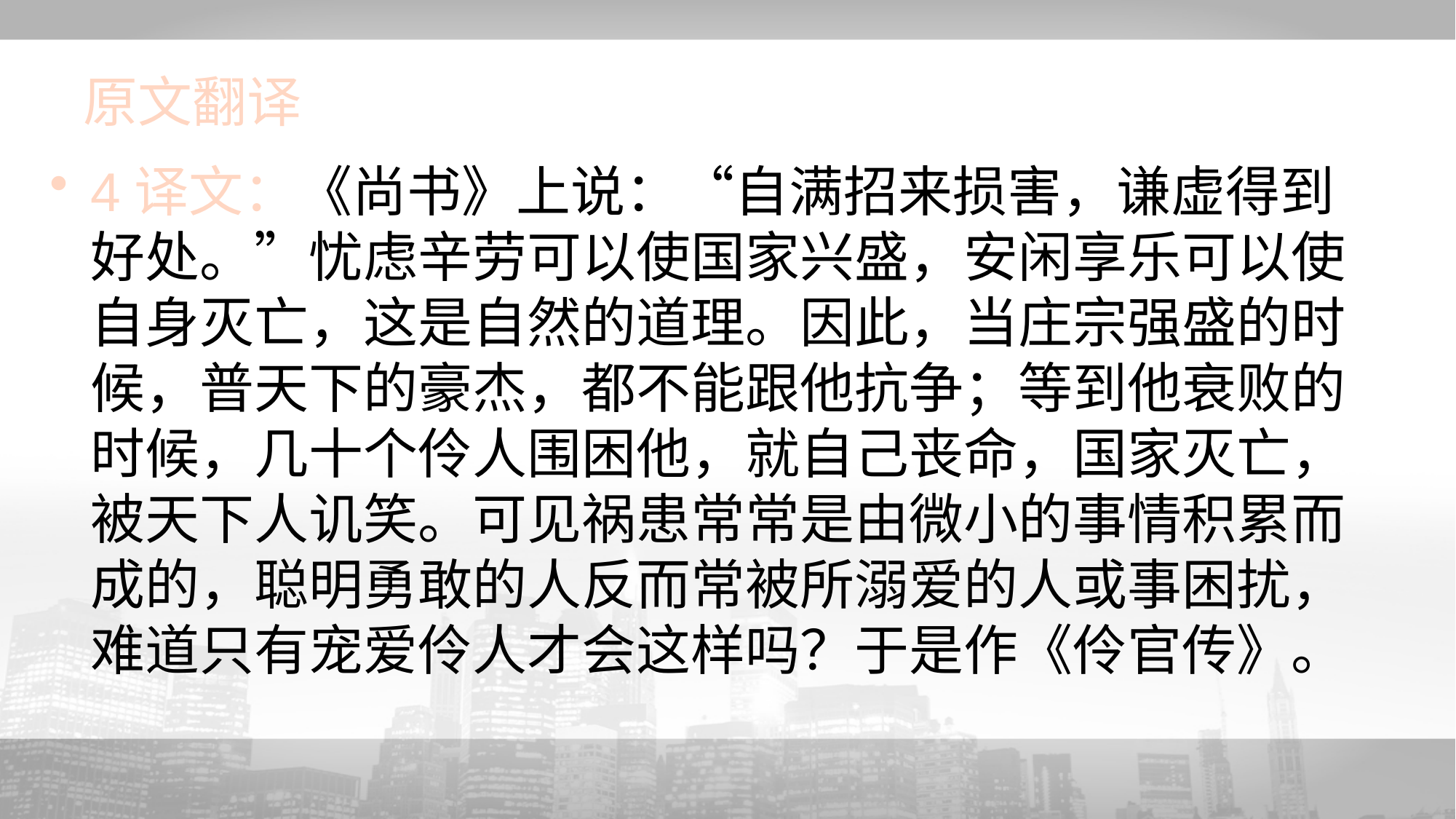

# 原文翻译
4译文：《尚书》上说：“自满招来损害，谦虚得到好处。”忧虑辛劳可以使国家兴盛，安闲享乐可以使自身灭亡，这是自然的道理。因此，当庄宗强盛的时候，普天下的豪杰，都不能跟他抗争；等到他衰败的时候，几十个伶人围困他，就自己丧命，国家灭亡，被天下人讥笑。可见祸患常常是由微小的事情积累而成的，聪明勇敢的人反而常被所溺爱的人或事困扰，难道只有宠爱伶人才会这样吗？于是作《伶官传》。